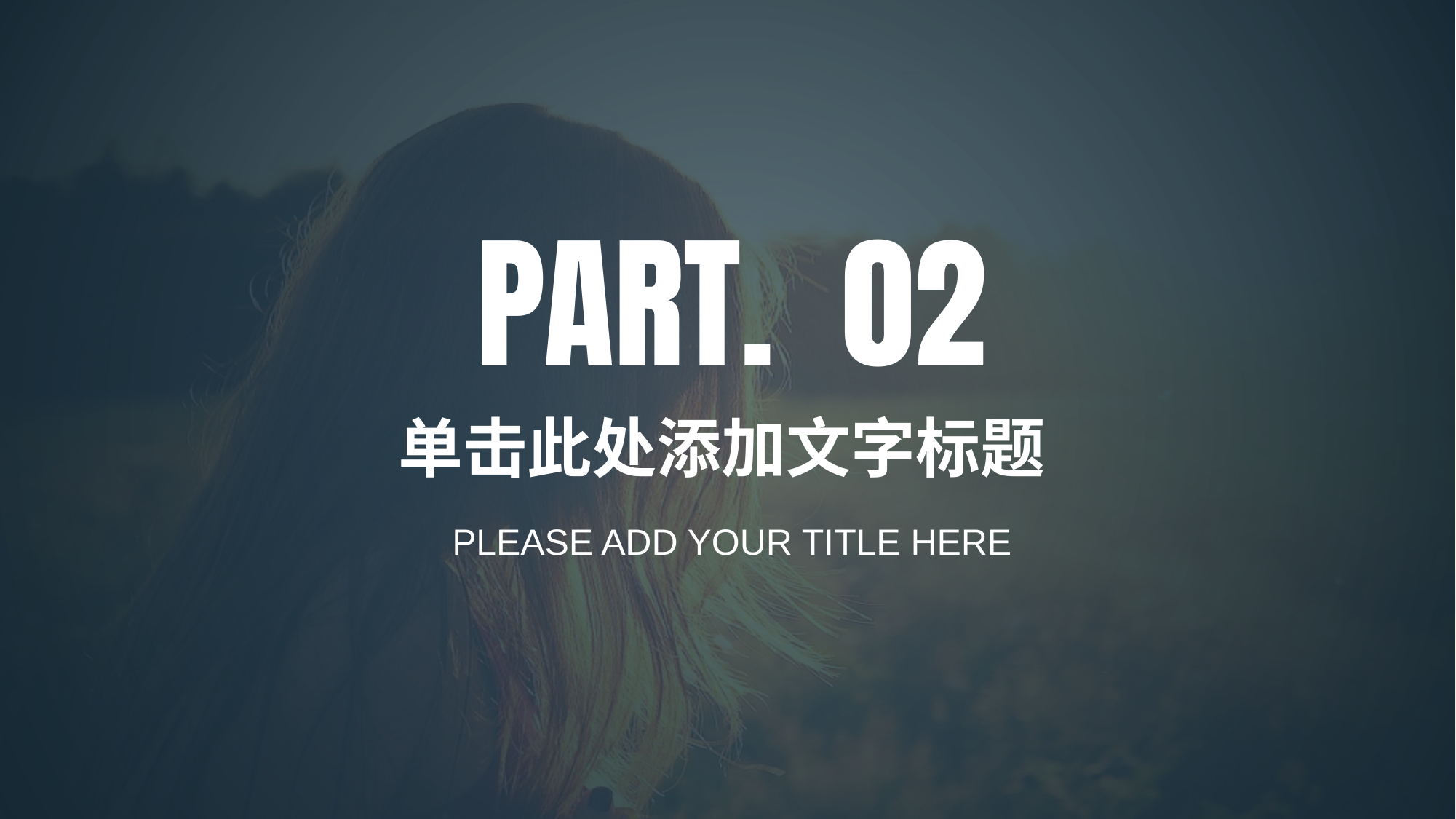

PART.  02
单击此处添加文字标题
PLEASE ADD YOUR TITLE HERE